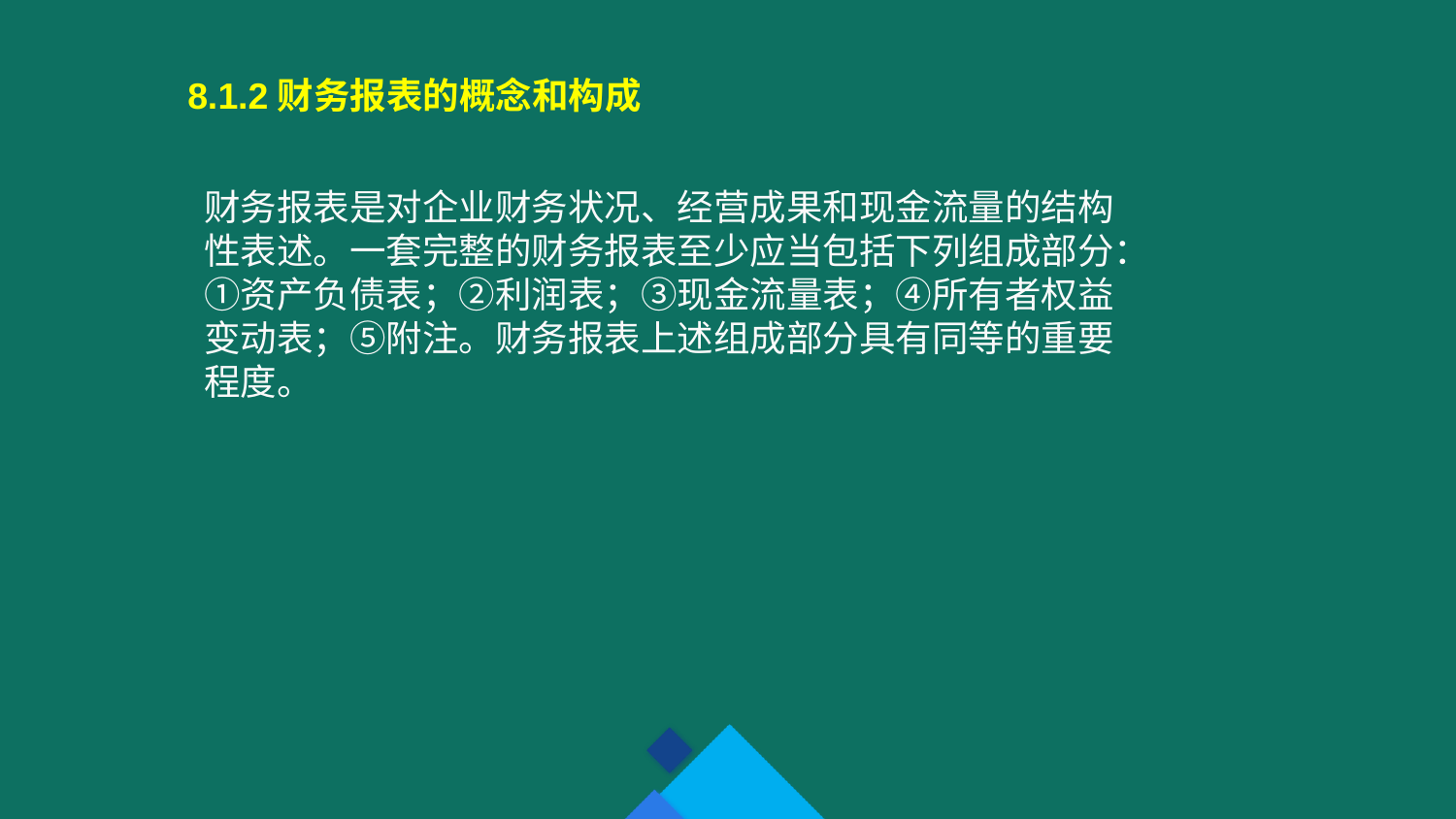

8.1.2财务报表的概念和构成

财务报表是对企业财务状况、经营成果和现金流量的结构性表述。一套完整的财务报表至少应当包括下列组成部分：①资产负债表；②利润表；③现金流量表；④所有者权益变动表；⑤附注。财务报表上述组成部分具有同等的重要程度。